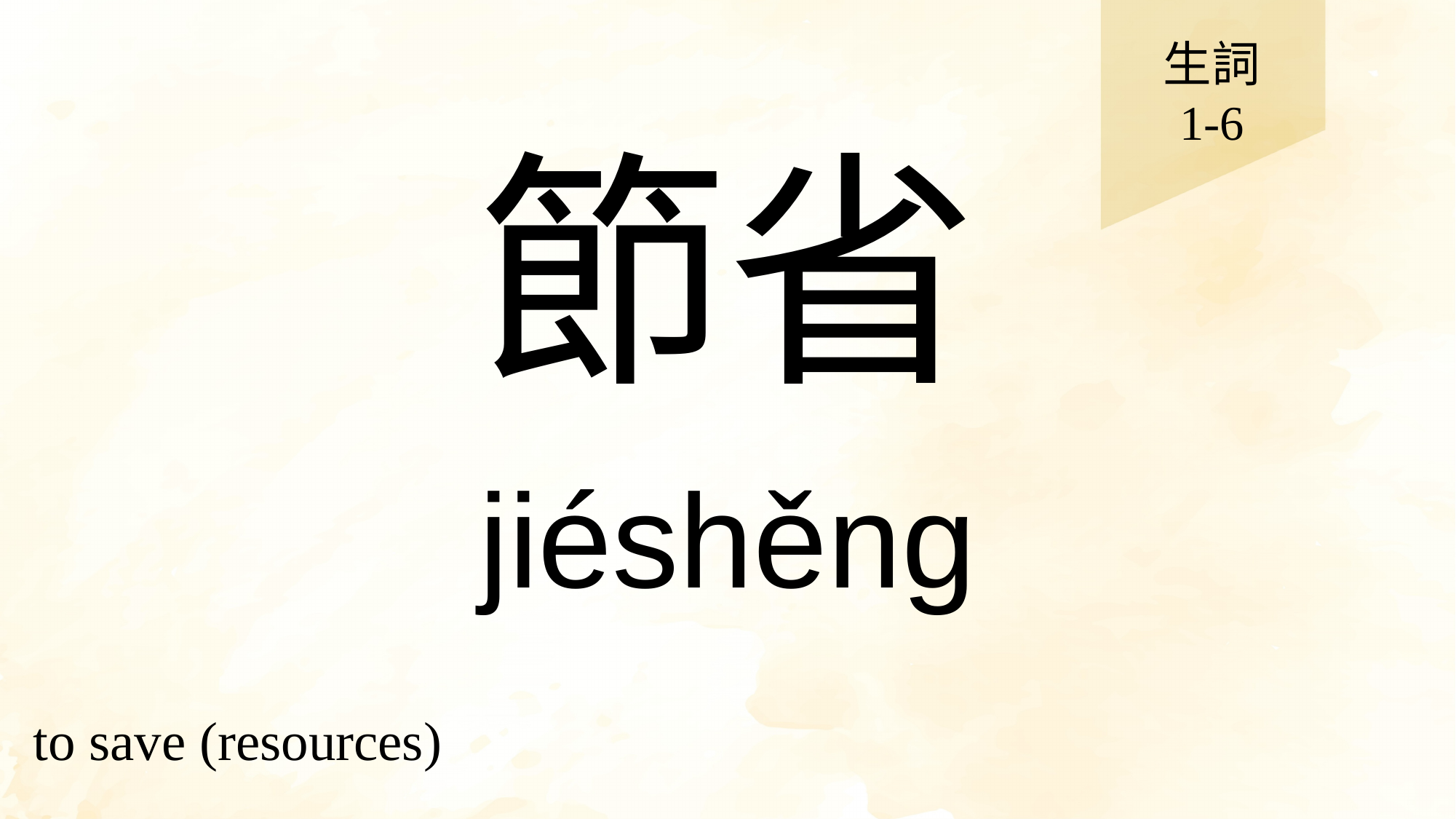

生詞
1-6
# 節省
jiéshěng
to save (resources)